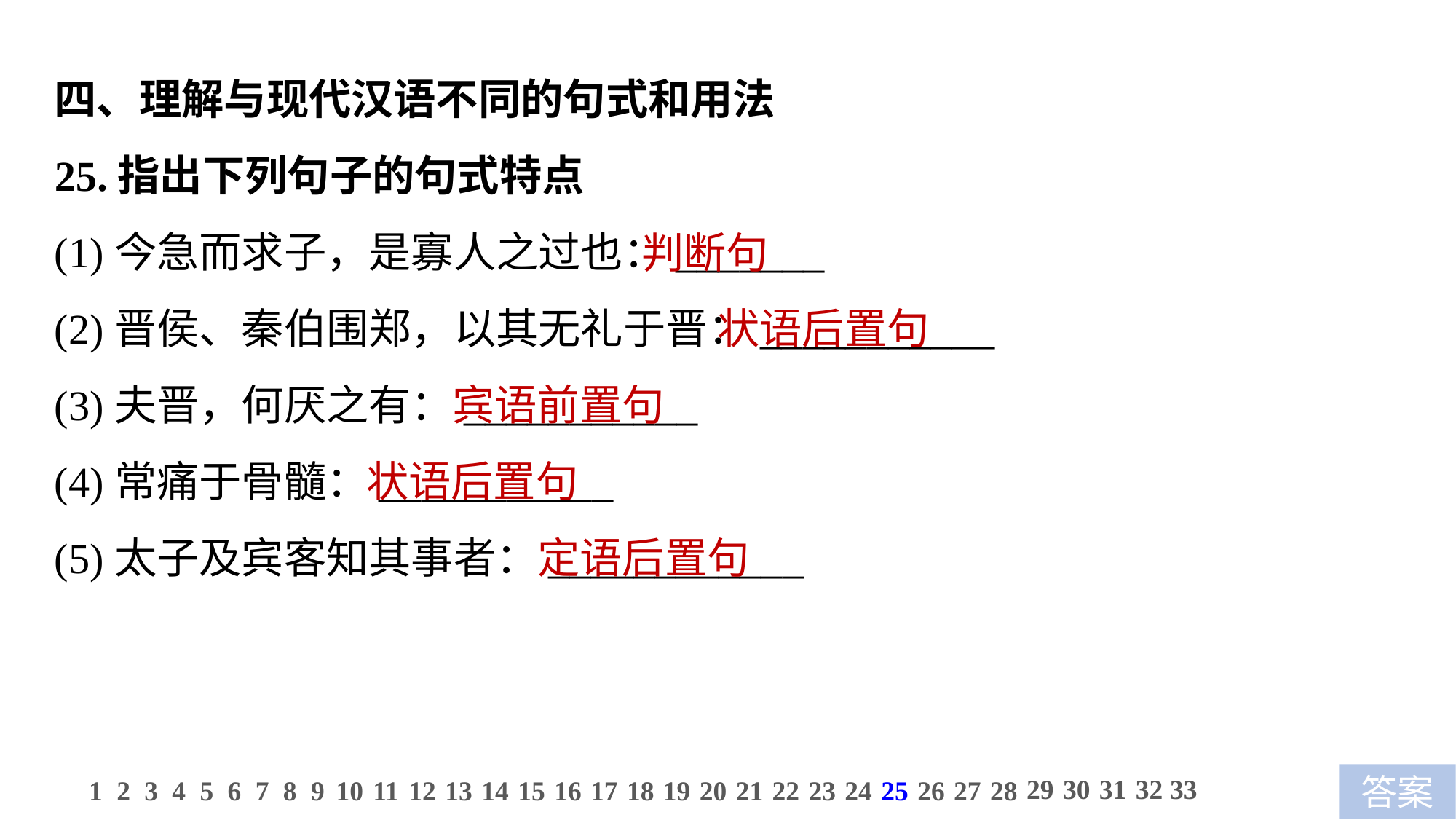

四、理解与现代汉语不同的句式和用法
25.指出下列句子的句式特点
(1)今急而求子，是寡人之过也：_______
(2)晋侯、秦伯围郑，以其无礼于晋：___________
(3)夫晋，何厌之有：___________
(4)常痛于骨髓：___________
(5)太子及宾客知其事者：____________
                            判断句
                                    状语后置句
        宾语前置句
状语后置句
                 定语后置句
29
30
31
32
33
1
2
3
4
5
6
7
8
9
10
11
12
13
14
15
16
17
18
19
20
21
22
23
24
25
26
27
28
答案